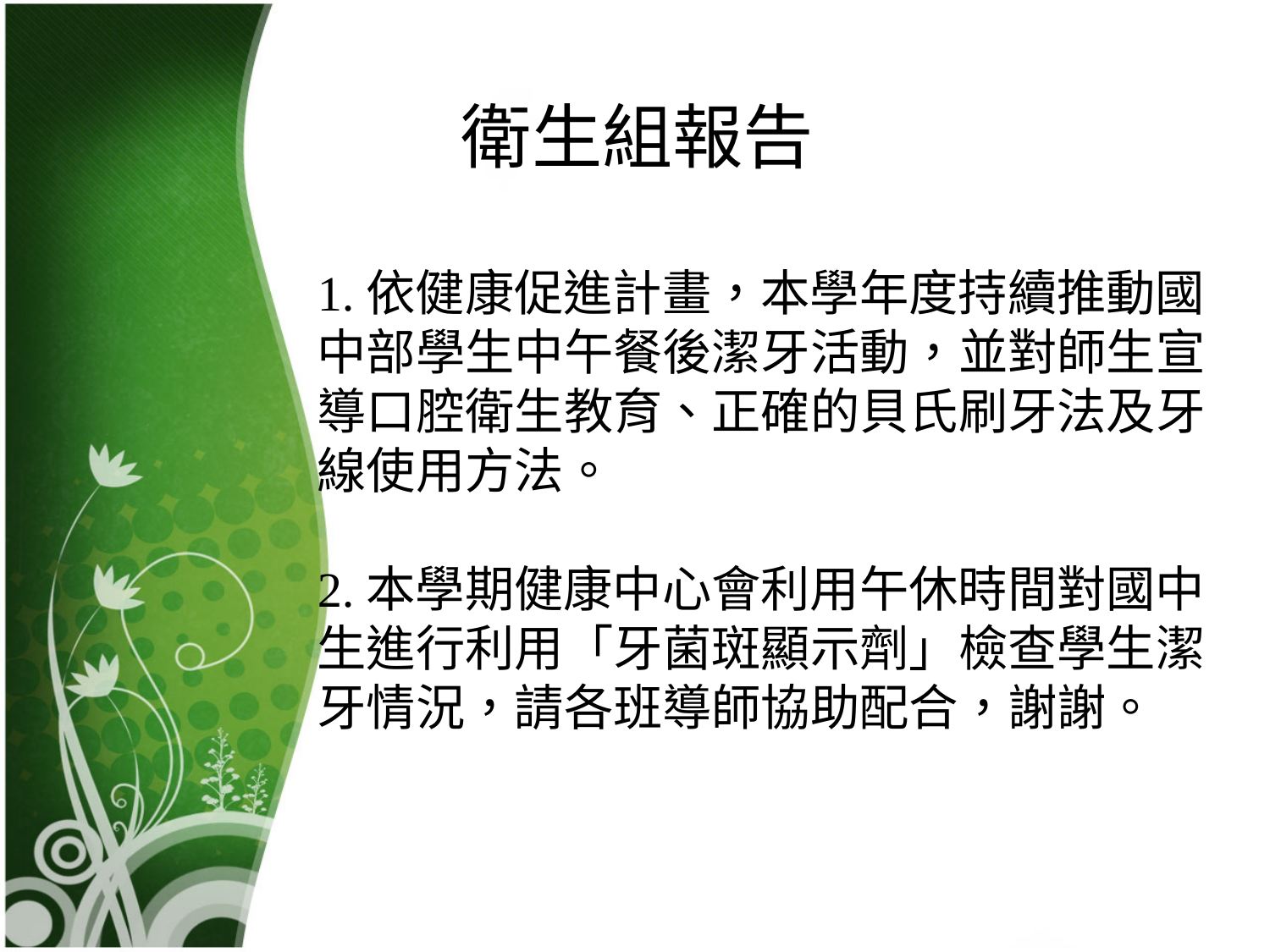

衛生組報告

1.依健康促進計畫，本學年度持續推動國中部學生中午餐後潔牙活動，並對師生宣導口腔衛生教育、正確的貝氏刷牙法及牙線使用方法。

2.本學期健康中心會利用午休時間對國中生進行利用「牙菌斑顯示劑」檢查學生潔牙情況，請各班導師協助配合，謝謝。